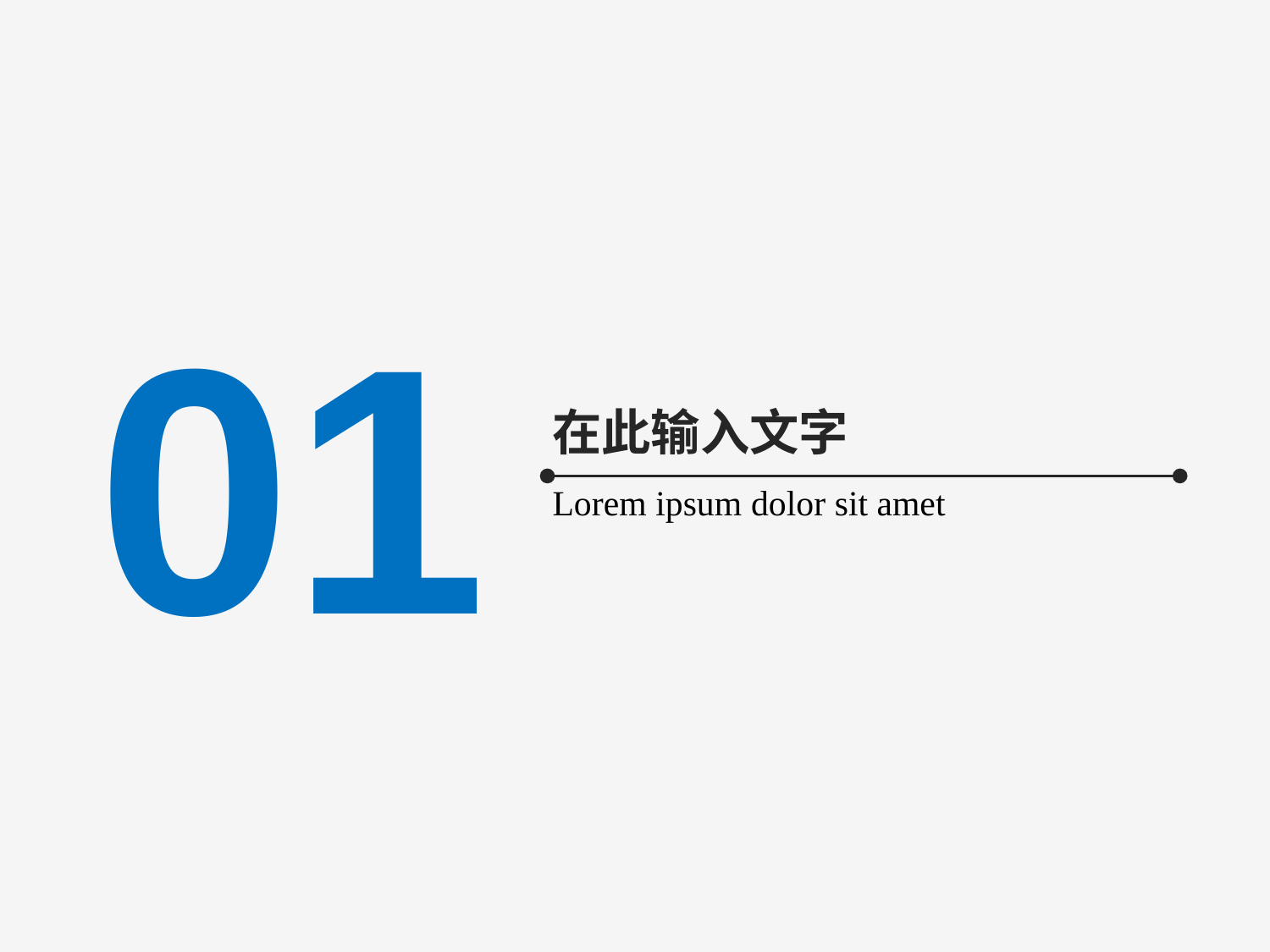

01
在此输入文字

Lorem ipsum dolor sit amet